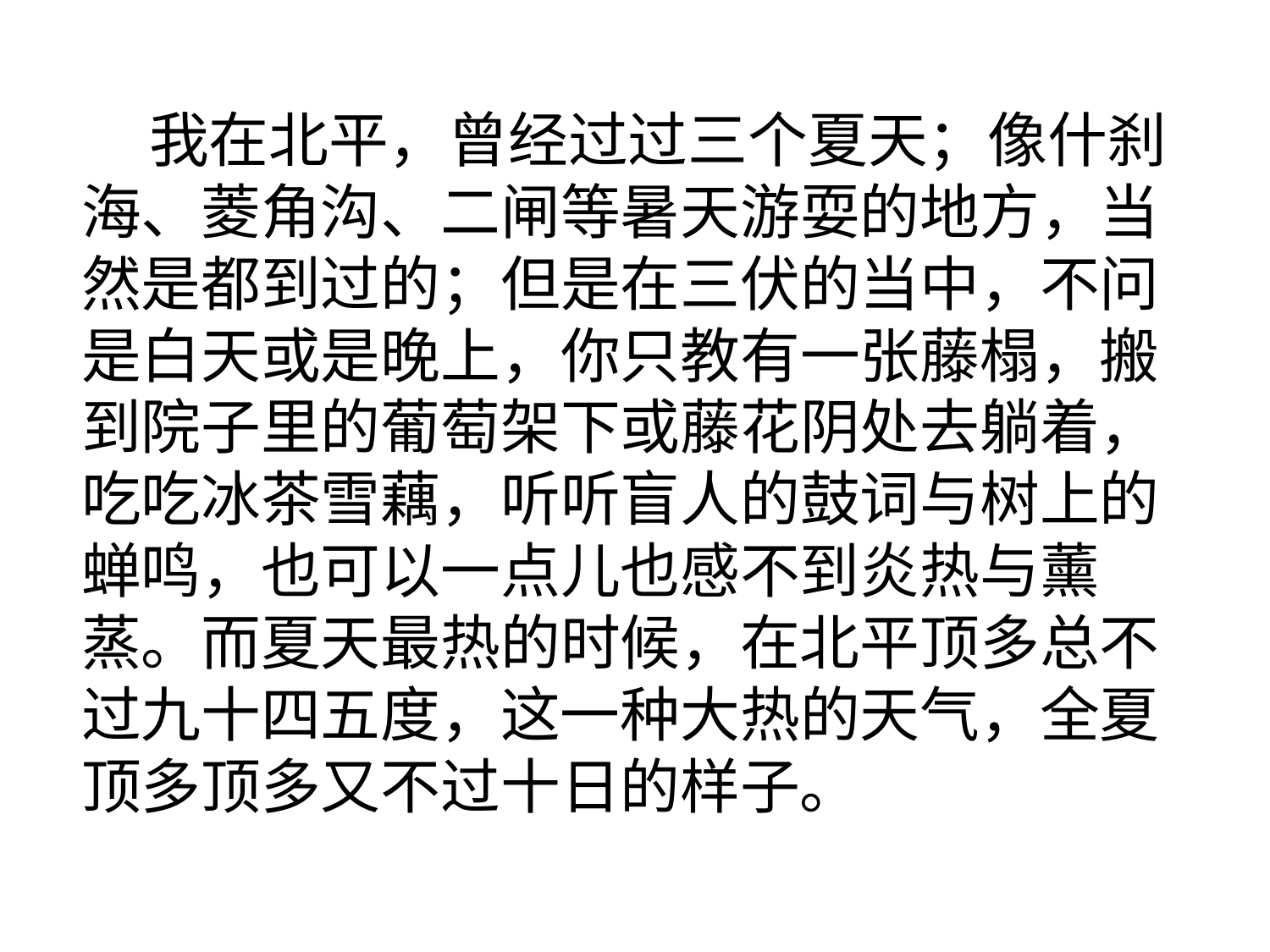

我在北平，曾经过过三个夏天；像什刹海、菱角沟、二闸等暑天游耍的地方，当然是都到过的；但是在三伏的当中，不问是白天或是晚上，你只教有一张藤榻，搬到院子里的葡萄架下或藤花阴处去躺着，吃吃冰茶雪藕，听听盲人的鼓词与树上的蝉鸣，也可以一点儿也感不到炎热与薰蒸。而夏天最热的时候，在北平顶多总不过九十四五度，这一种大热的天气，全夏顶多顶多又不过十日的样子。